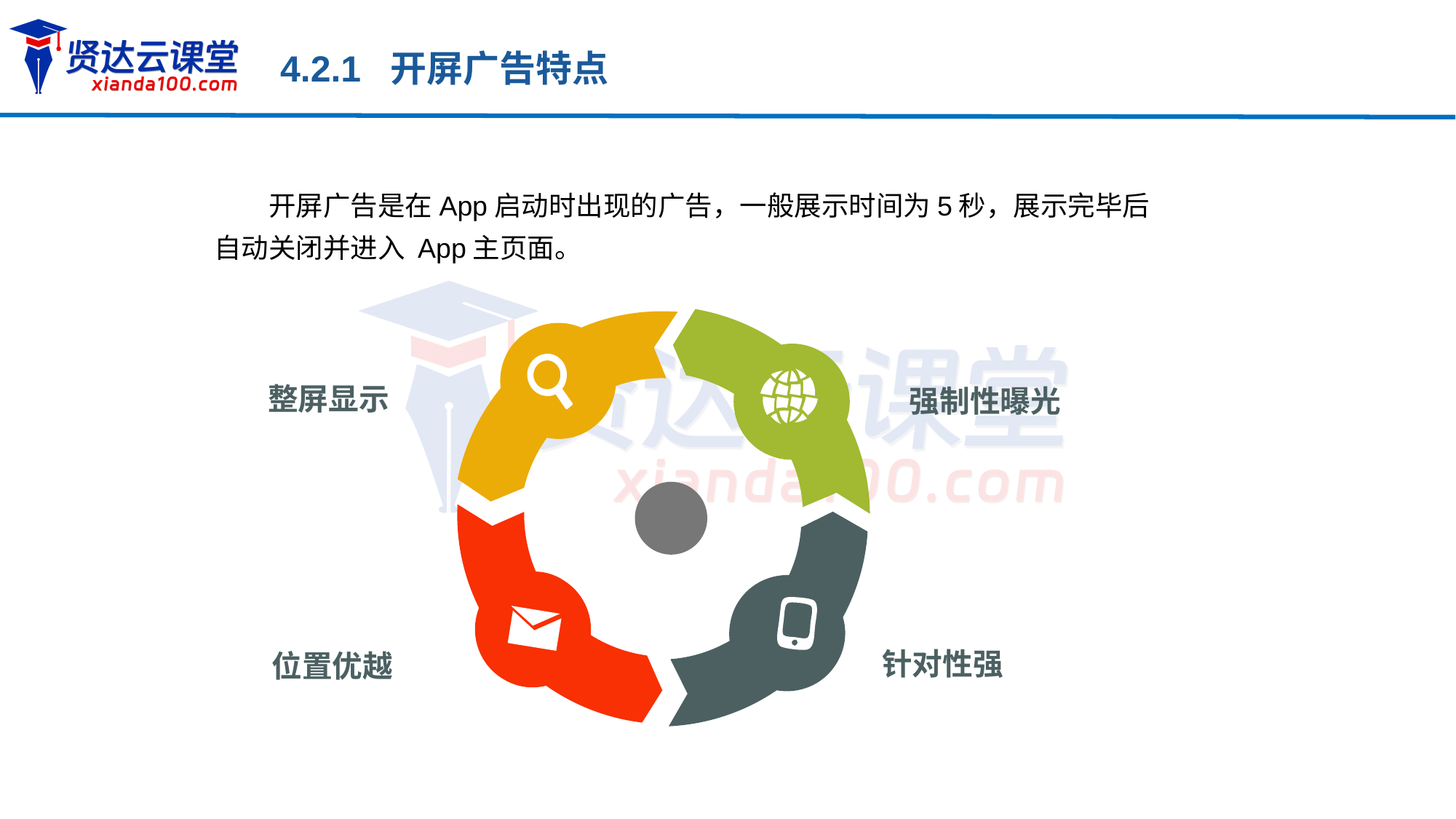

4.2.1  开屏广告特点
开屏广告是在App启动时出现的广告，一般展示时间为5秒，展示完毕后自动关闭并进入 App主页面。

整屏显示
强制性曝光

针对性强
位置优越